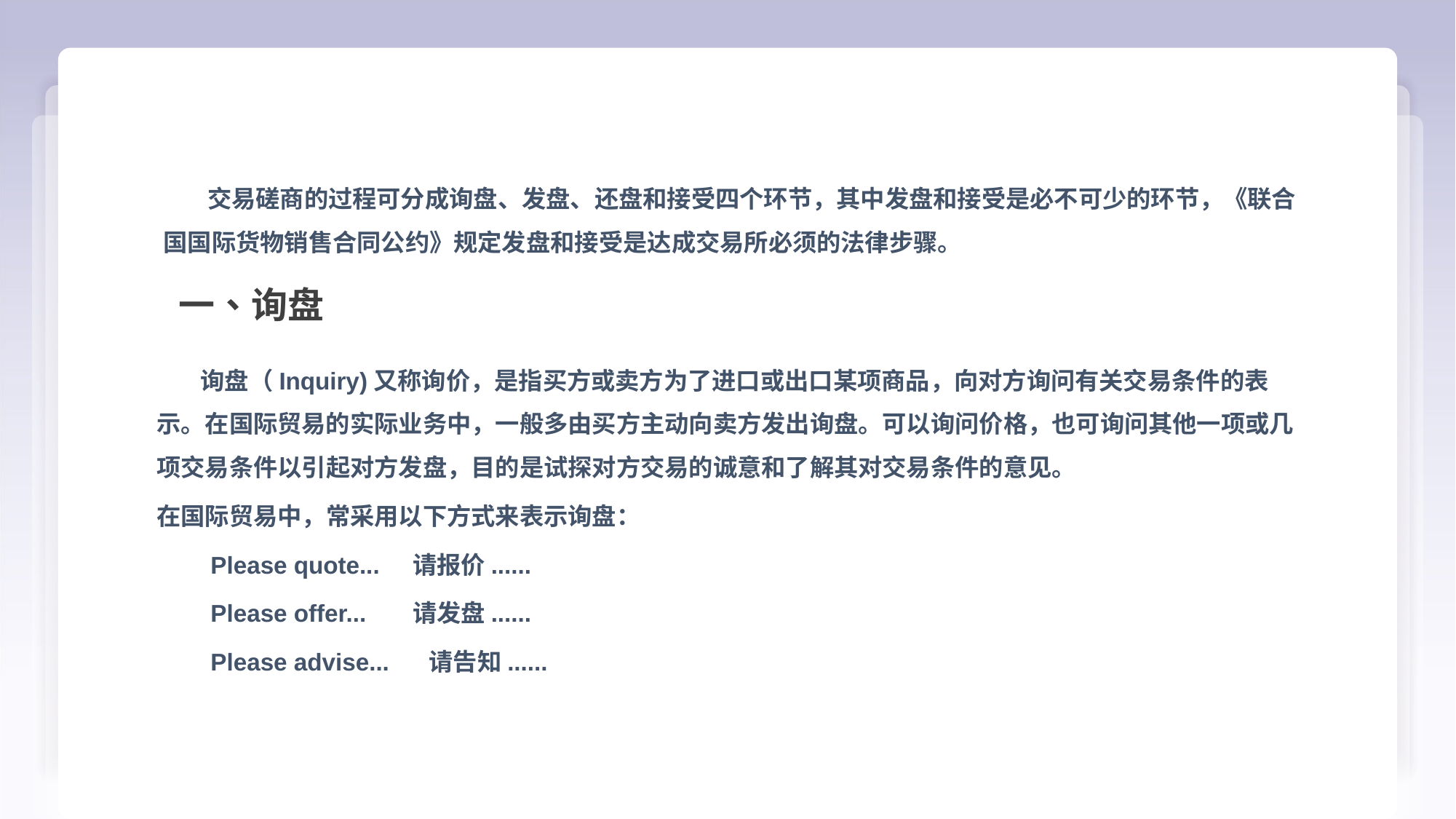

交易磋商的过程可分成询盘、发盘、还盘和接受四个环节，其中发盘和接受是必不可少的环节，《联合国国际货物销售合同公约》规定发盘和接受是达成交易所必须的法律步骤。
一、询盘
       询盘（Inquiry)又称询价，是指买方或卖方为了进口或出口某项商品，向对方询问有关交易条件的表示。在国际贸易的实际业务中，一般多由买方主动向卖方发出询盘。可以询问价格，也可询问其他一项或几项交易条件以引起对方发盘，目的是试探对方交易的诚意和了解其对交易条件的意见。
在国际贸易中，常采用以下方式来表示询盘：
        Please quote...    请报价......
        Please offer...      请发盘......
        Please advise...     请告知......